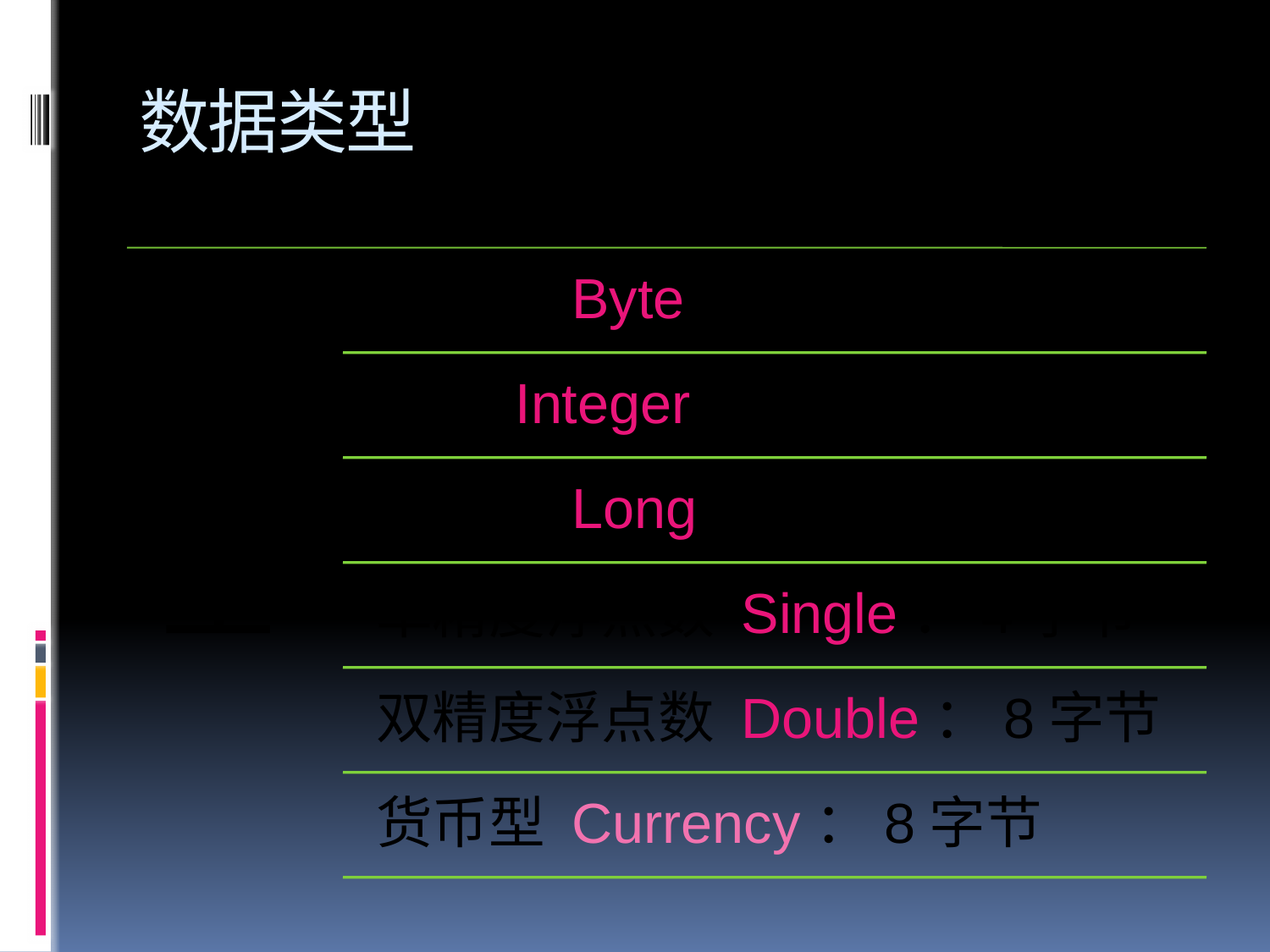

# 数据类型
数值型
字节型 Byte：1字节
整型 Integer：2字节
长整型 Long：4字节
单精度浮点数 Single：4字节
双精度浮点数 Double：8字节
货币型 Currency：8字节